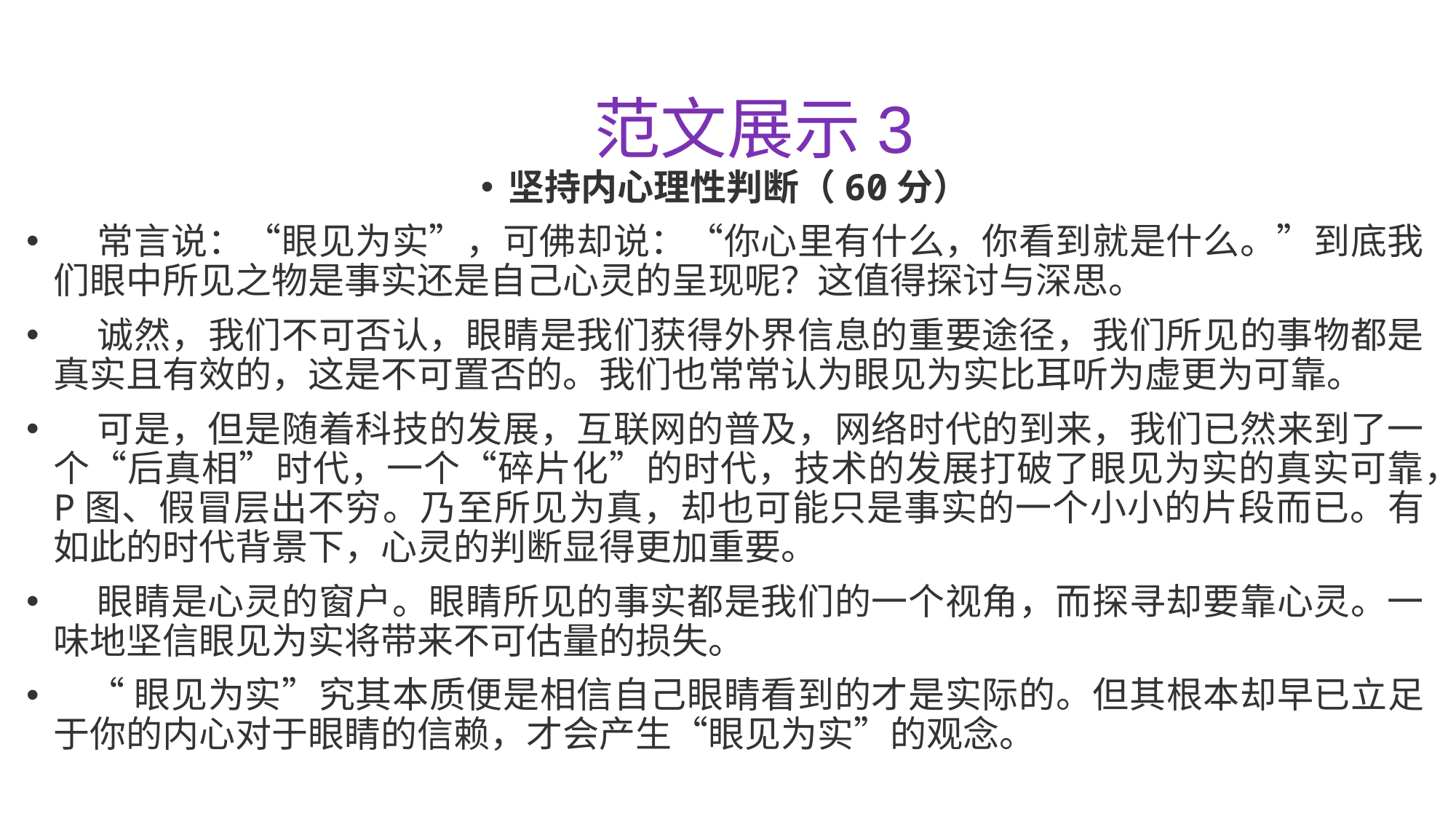

# 范文展示3
坚持内心理性判断（60分）
    常言说：“眼见为实”，可佛却说：“你心里有什么，你看到就是什么。”到底我们眼中所见之物是事实还是自己心灵的呈现呢？这值得探讨与深思。
    诚然，我们不可否认，眼睛是我们获得外界信息的重要途径，我们所见的事物都是真实且有效的，这是不可置否的。我们也常常认为眼见为实比耳听为虚更为可靠。
    可是，但是随着科技的发展，互联网的普及，网络时代的到来，我们已然来到了一个“后真相”时代，一个“碎片化”的时代，技术的发展打破了眼见为实的真实可靠，P图、假冒层出不穷。乃至所见为真，却也可能只是事实的一个小小的片段而已。有如此的时代背景下，心灵的判断显得更加重要。
    眼睛是心灵的窗户。眼睛所见的事实都是我们的一个视角，而探寻却要靠心灵。一味地坚信眼见为实将带来不可估量的损失。
    “眼见为实”究其本质便是相信自己眼睛看到的才是实际的。但其根本却早已立足于你的内心对于眼睛的信赖，才会产生“眼见为实”的观念。